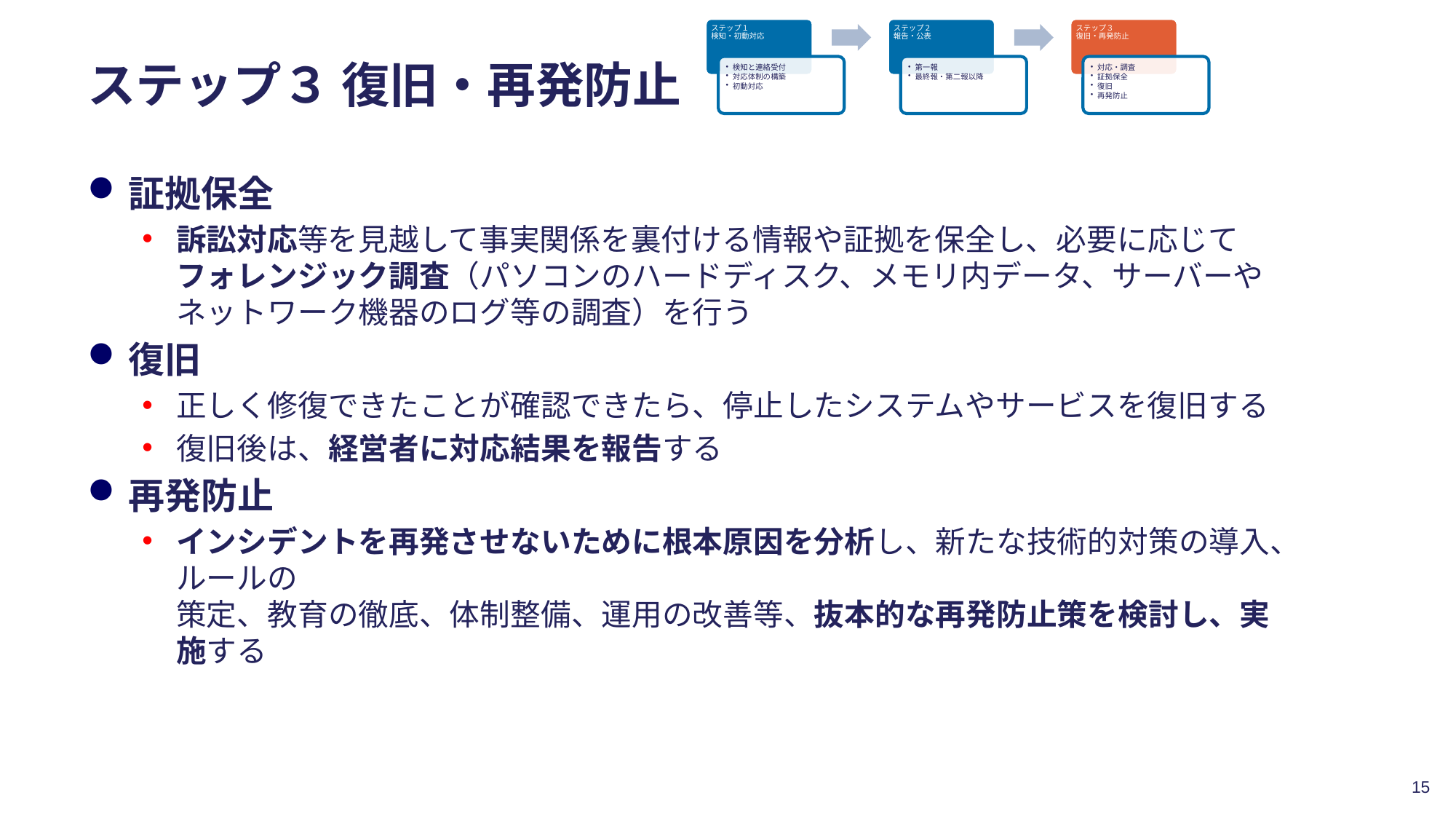

# ステップ３ 復旧・再発防止
ステップ１
検知・初動対応
検知と連絡受付
対応体制の構築
初動対応

ステップ２
報告・公表
第一報
最終報・第二報以降

ステップ３
復旧・再発防止
対応・調査
証拠保全
復旧
再発防止
証拠保全
訴訟対応等を見越して事実関係を裏付ける情報や証拠を保全し、必要に応じてフォレンジック調査（パソコンのハードディスク、メモリ内データ、サーバーやネットワーク機器のログ等の調査）を行う
復旧
正しく修復できたことが確認できたら、停止したシステムやサービスを復旧する
復旧後は、経営者に対応結果を報告する
再発防止
インシデントを再発させないために根本原因を分析し、新たな技術的対策の導入、ルールの
策定、教育の徹底、体制整備、運用の改善等、抜本的な再発防止策を検討し、実施する
15